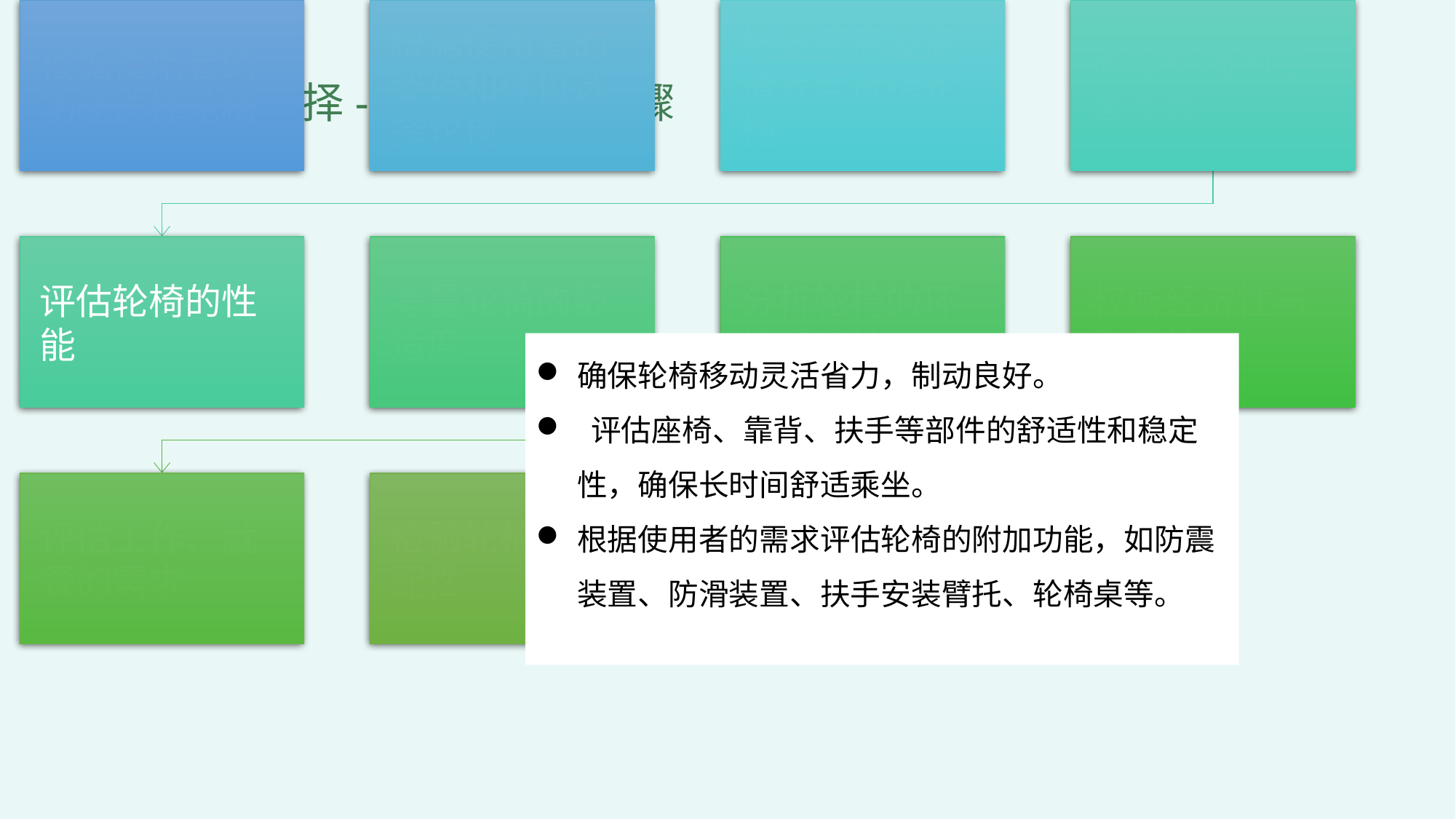

2
轮椅的选择-制定轮椅的步骤

根据使用者的功能选择轮椅

根据使用者的姿势和体位选择轮椅

根据疾病及病情程度选择轮椅

确定轮椅的主要参数

评估轮椅的性能

考量轮椅的舒适度

分析轮椅的环境适应性

权衡经济性与耐用性

评估工作、就餐的需求
检验轮椅的适配性
确保轮椅移动灵活省力，制动良好。
 评估座椅、靠背、扶手等部件的舒适性和稳定性，确保长时间舒适乘坐。
根据使用者的需求评估轮椅的附加功能，如防震装置、防滑装置、扶手安装臂托、轮椅桌等。